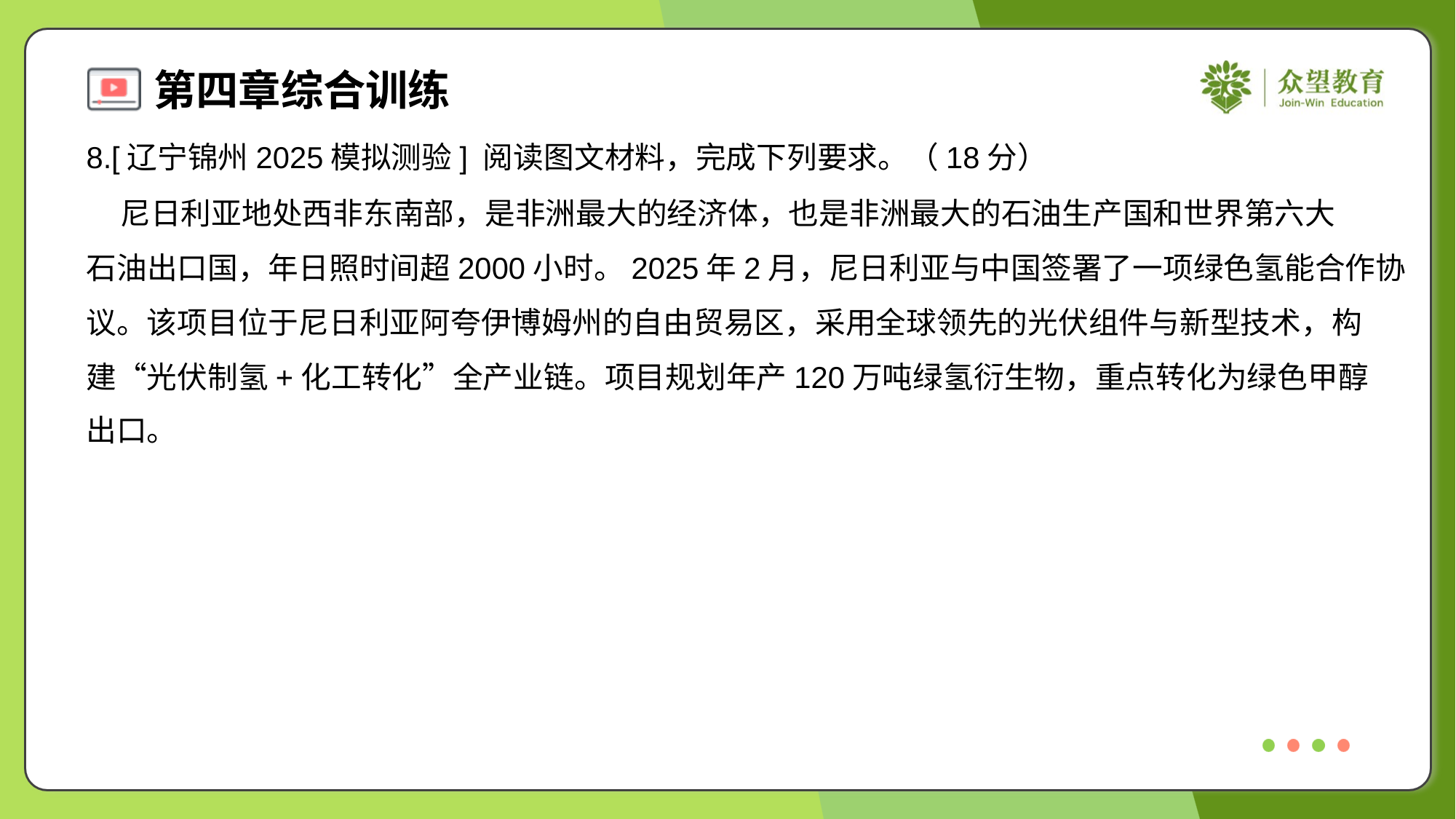

8.[辽宁锦州2025模拟测验] 阅读图文材料，完成下列要求。（18分）
    尼日利亚地处西非东南部，是非洲最大的经济体，也是非洲最大的石油生产国和世界第六大
石油出口国，年日照时间超2000小时。2025年2月，尼日利亚与中国签署了一项绿色氢能合作协
议。该项目位于尼日利亚阿夸伊博姆州的自由贸易区，采用全球领先的光伏组件与新型技术，构
建“光伏制氢+化工转化”全产业链。项目规划年产120万吨绿氢衍生物，重点转化为绿色甲醇
出口。#1.1